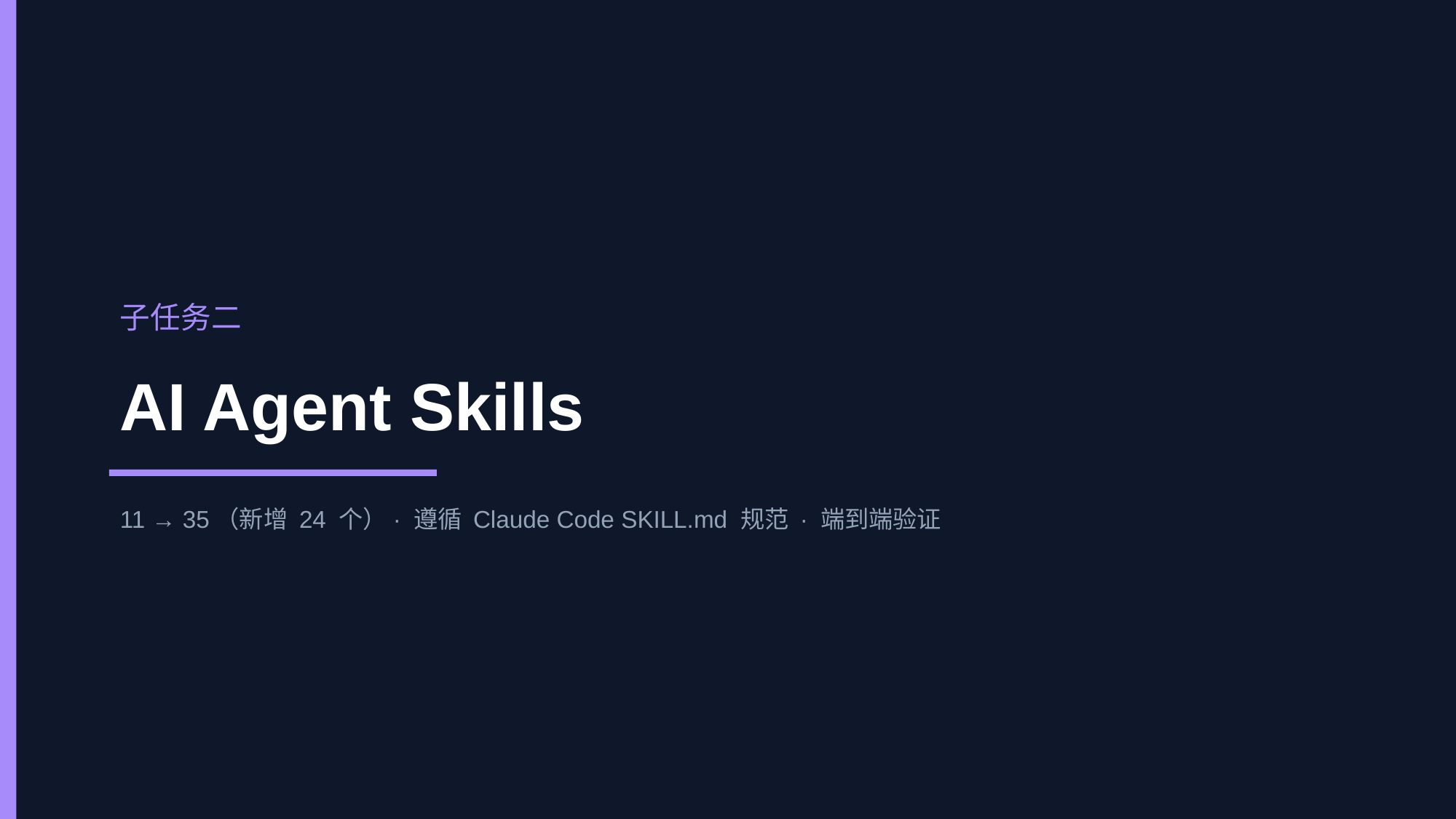

子任务二
AI Agent Skills

11 → 35（新增 24 个）· 遵循 Claude Code SKILL.md 规范 · 端到端验证